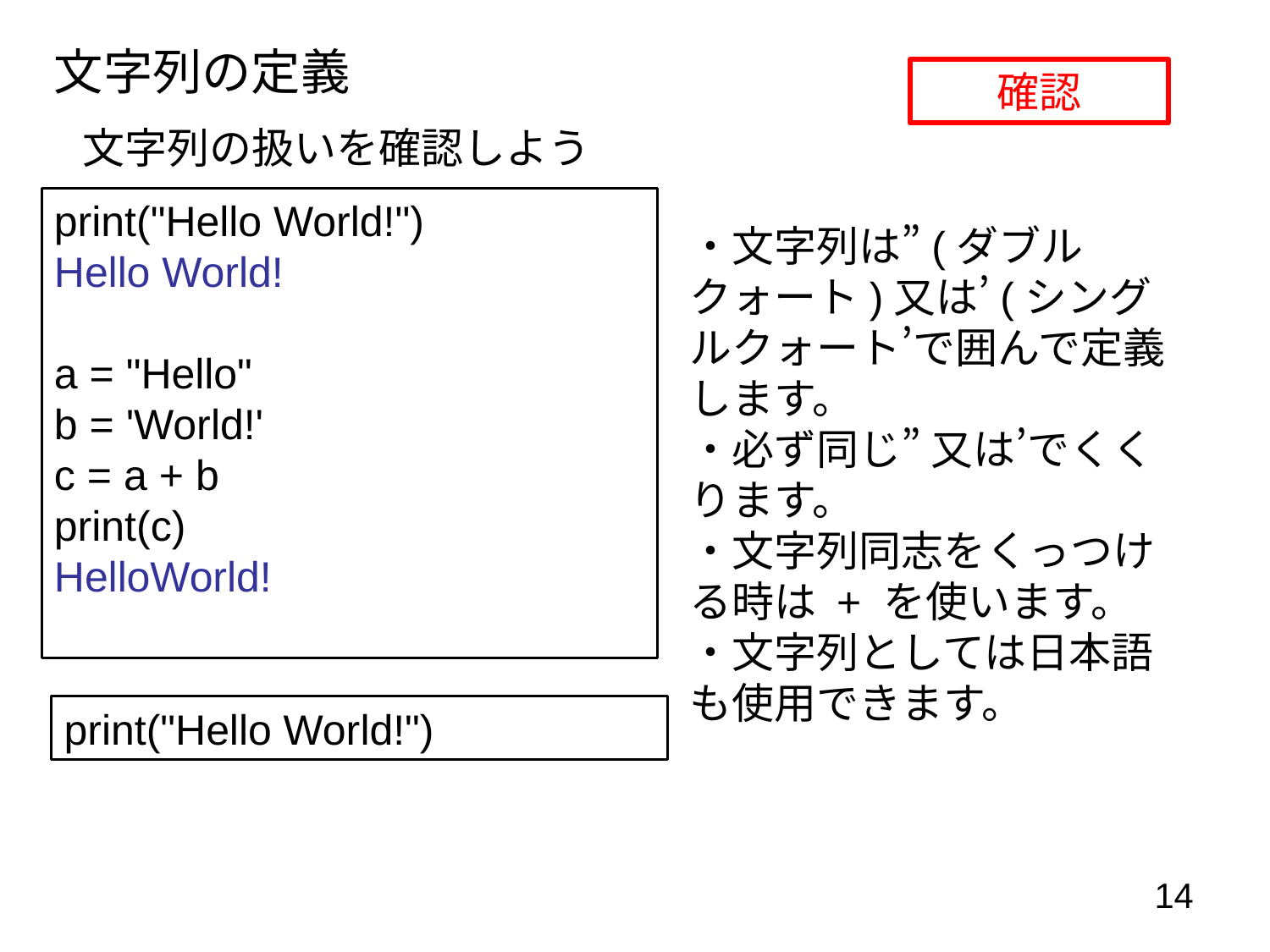

文字列の定義
確認
文字列の扱いを確認しよう
print("Hello World!")
Hello World!

a = "Hello"
b = 'World!'
c = a + b
print(c)
HelloWorld!

・文字列は”(ダブルクォート)又は’(シングルクォート’で囲んで定義します。
・必ず同じ” 又は’でくくります。
・文字列同志をくっつける時は + を使います。
・文字列としては日本語も使用できます。
print("Hello World!")
14